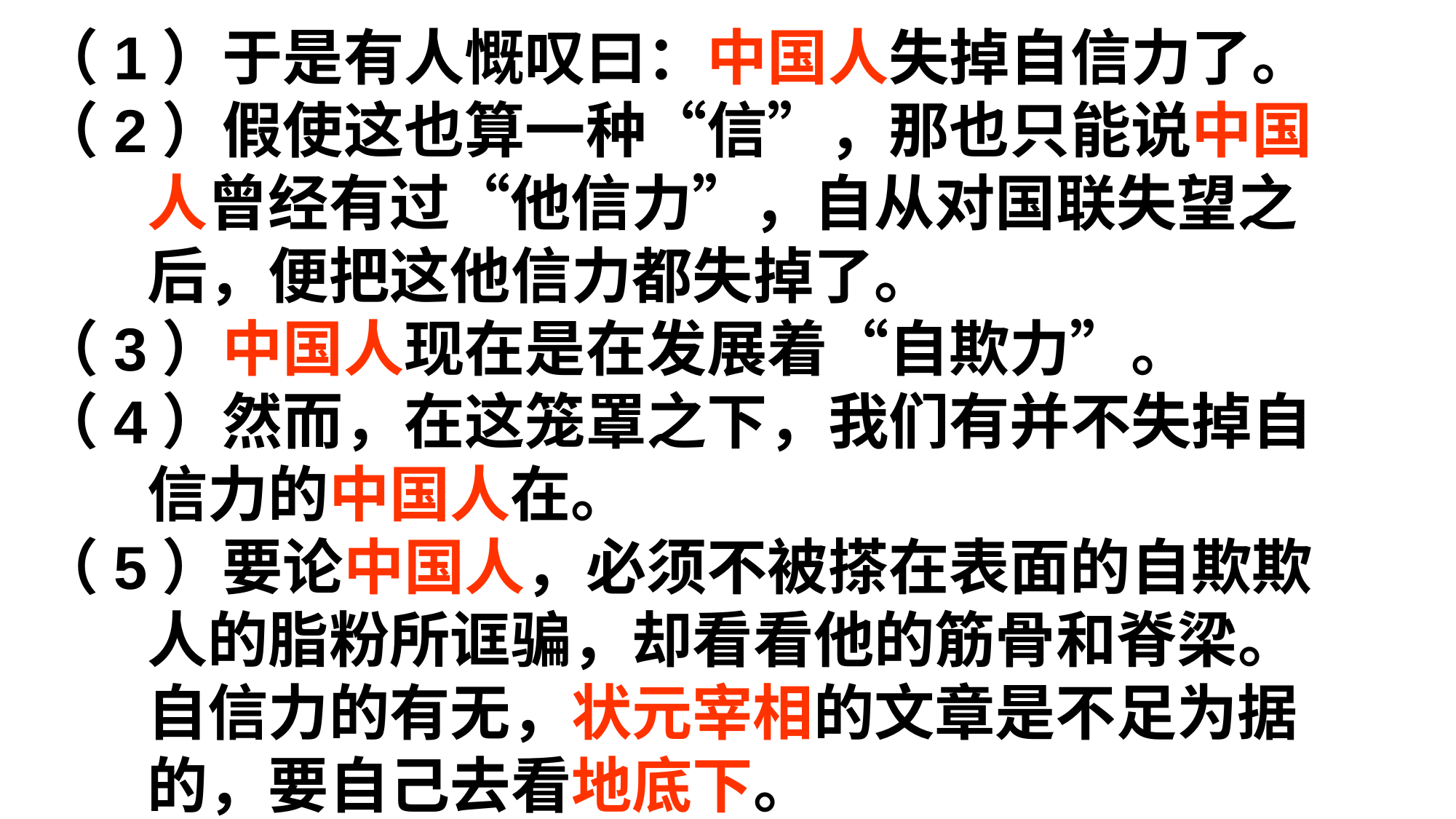

（1）于是有人慨叹曰：中国人失掉自信力了。
（2）假使这也算一种“信”，那也只能说中国人曾经有过“他信力”，自从对国联失望之后，便把这他信力都失掉了。
（3）中国人现在是在发展着“自欺力”。
（4）然而，在这笼罩之下，我们有并不失掉自信力的中国人在。
（5）要论中国人，必须不被搽在表面的自欺欺人的脂粉所诓骗，却看看他的筋骨和脊梁。自信力的有无，状元宰相的文章是不足为据的，要自己去看地底下。